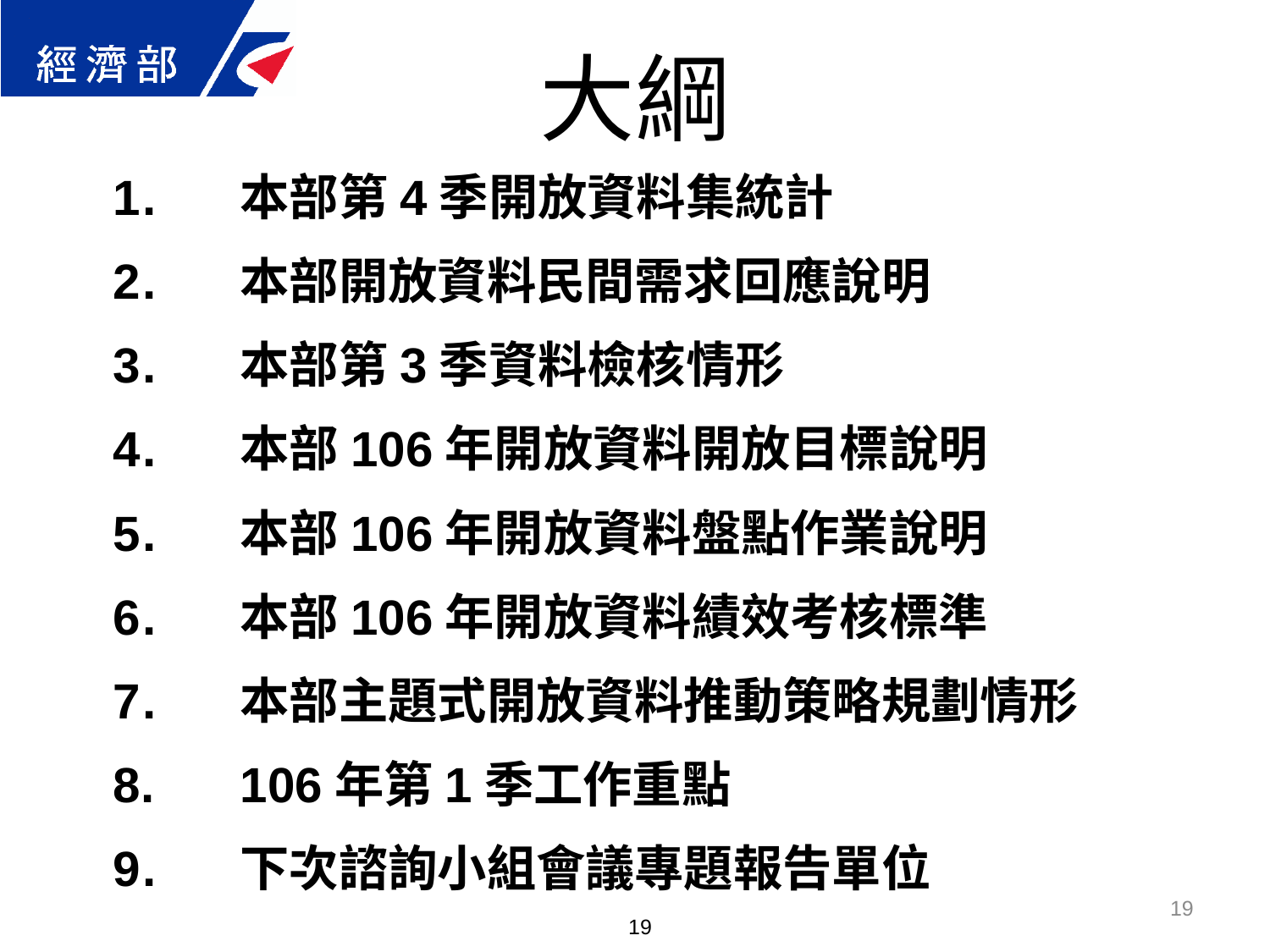

大綱

本部第4季開放資料集統計
本部開放資料民間需求回應說明
本部第3季資料檢核情形
本部106年開放資料開放目標說明
本部106年開放資料盤點作業說明
本部106年開放資料績效考核標準
本部主題式開放資料推動策略規劃情形
106年第1季工作重點
下次諮詢小組會議專題報告單位

19
19